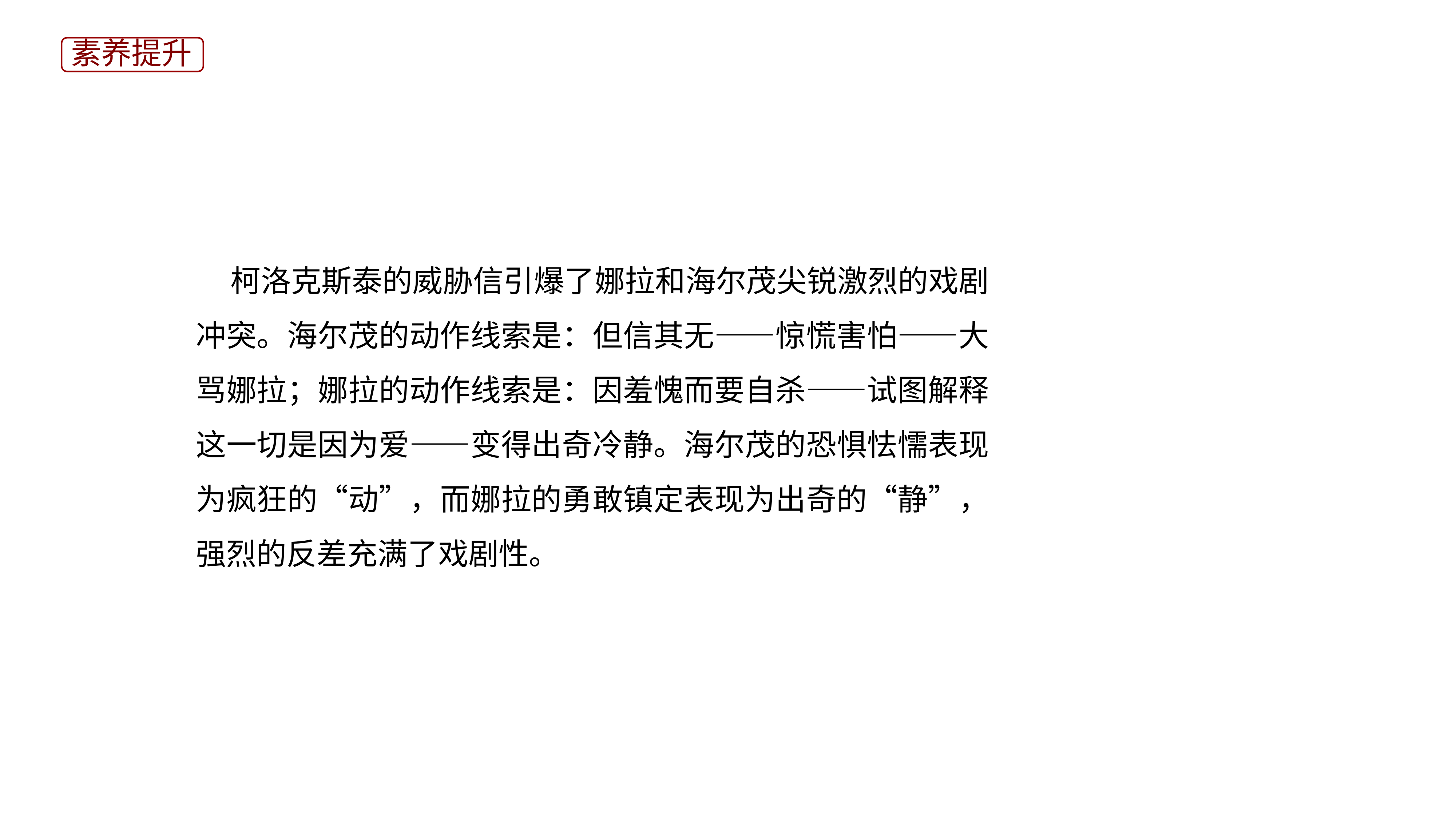

素养提升

    柯洛克斯泰的威胁信引爆了娜拉和海尔茂尖锐激烈的戏剧冲突。海尔茂的动作线索是：但信其无——惊慌害怕——大骂娜拉；娜拉的动作线索是：因羞愧而要自杀——试图解释这一切是因为爱——变得出奇冷静。海尔茂的恐惧怯懦表现为疯狂的“动”，而娜拉的勇敢镇定表现为出奇的“静”，强烈的反差充满了戏剧性。